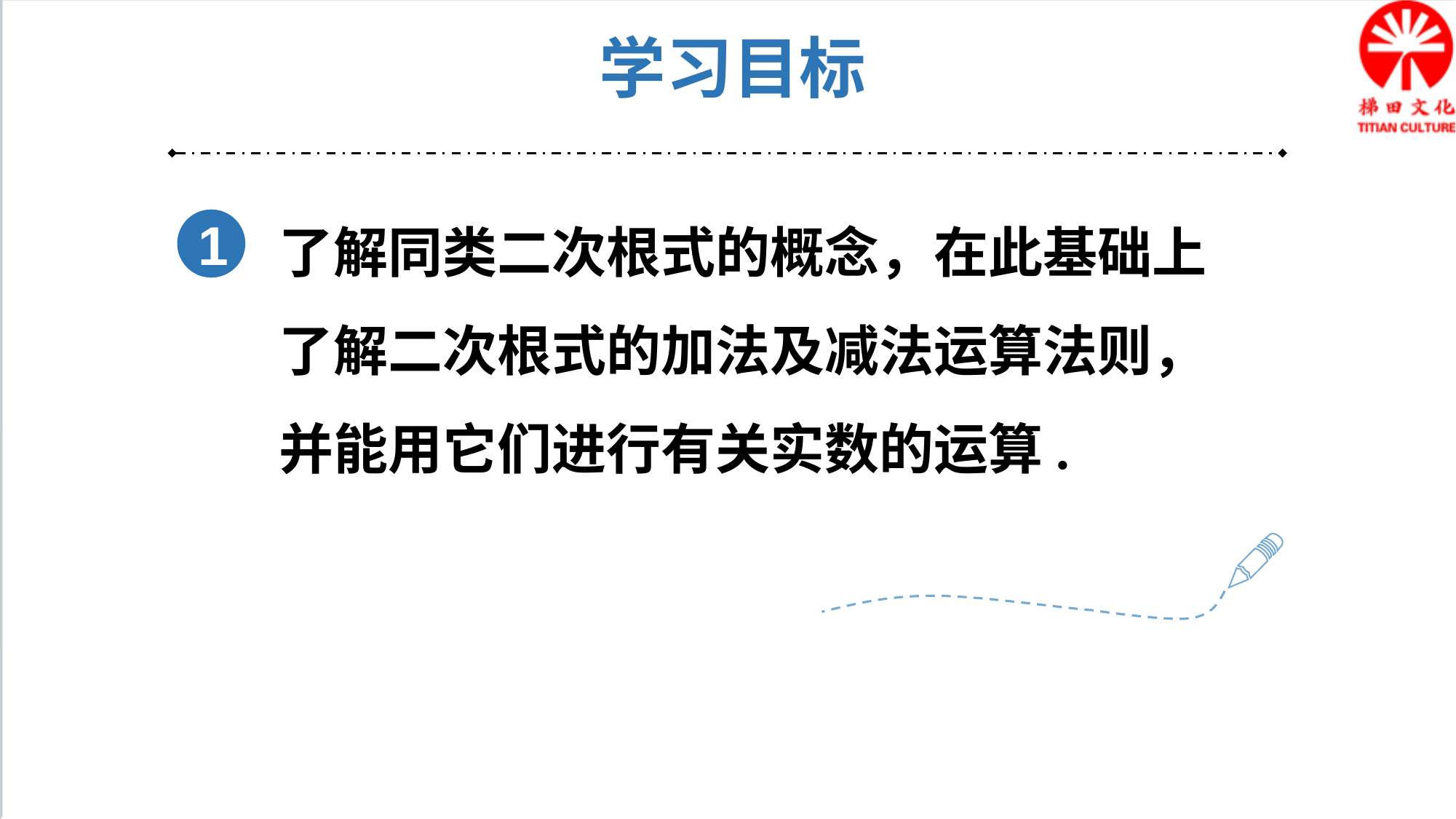

学习目标
了解同类二次根式的概念，在此基础上了解二次根式的加法及减法运算法则，并能用它们进行有关实数的运算.
1